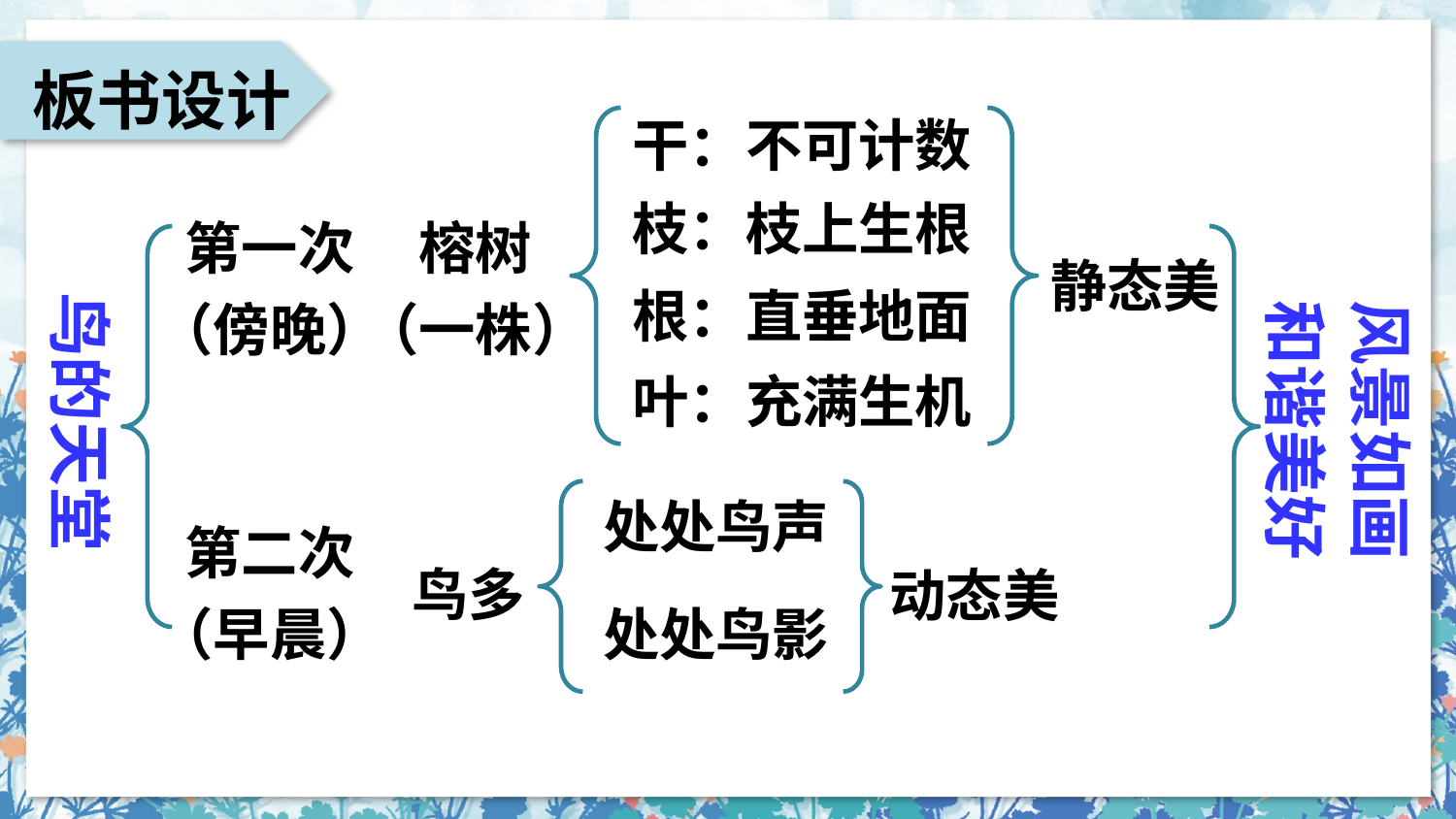

板书设计
干：不可计数

枝：枝上生根
第一次
（傍晚）
榕树
（一株）
鸟的天堂

静态美
风景如画
和谐美好
根：直垂地面
叶：充满生机

处处鸟声
第二次
（早晨）
鸟多
动态美
处处鸟影